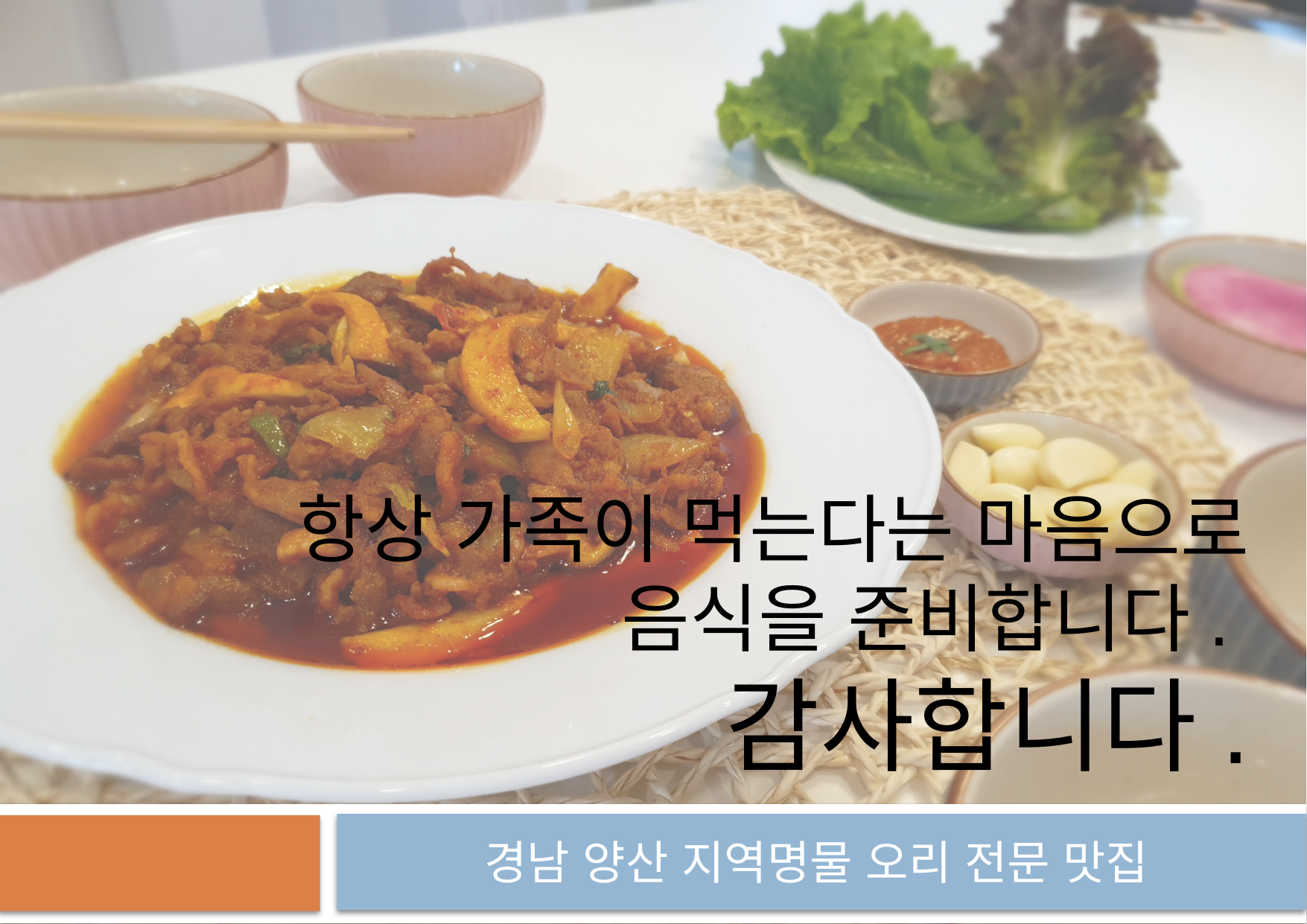

# 항상 가족이 먹는다는 마음으로 음식을 준비합니다. 감사합니다.
경남 양산 지역명물 오리 전문 맛집